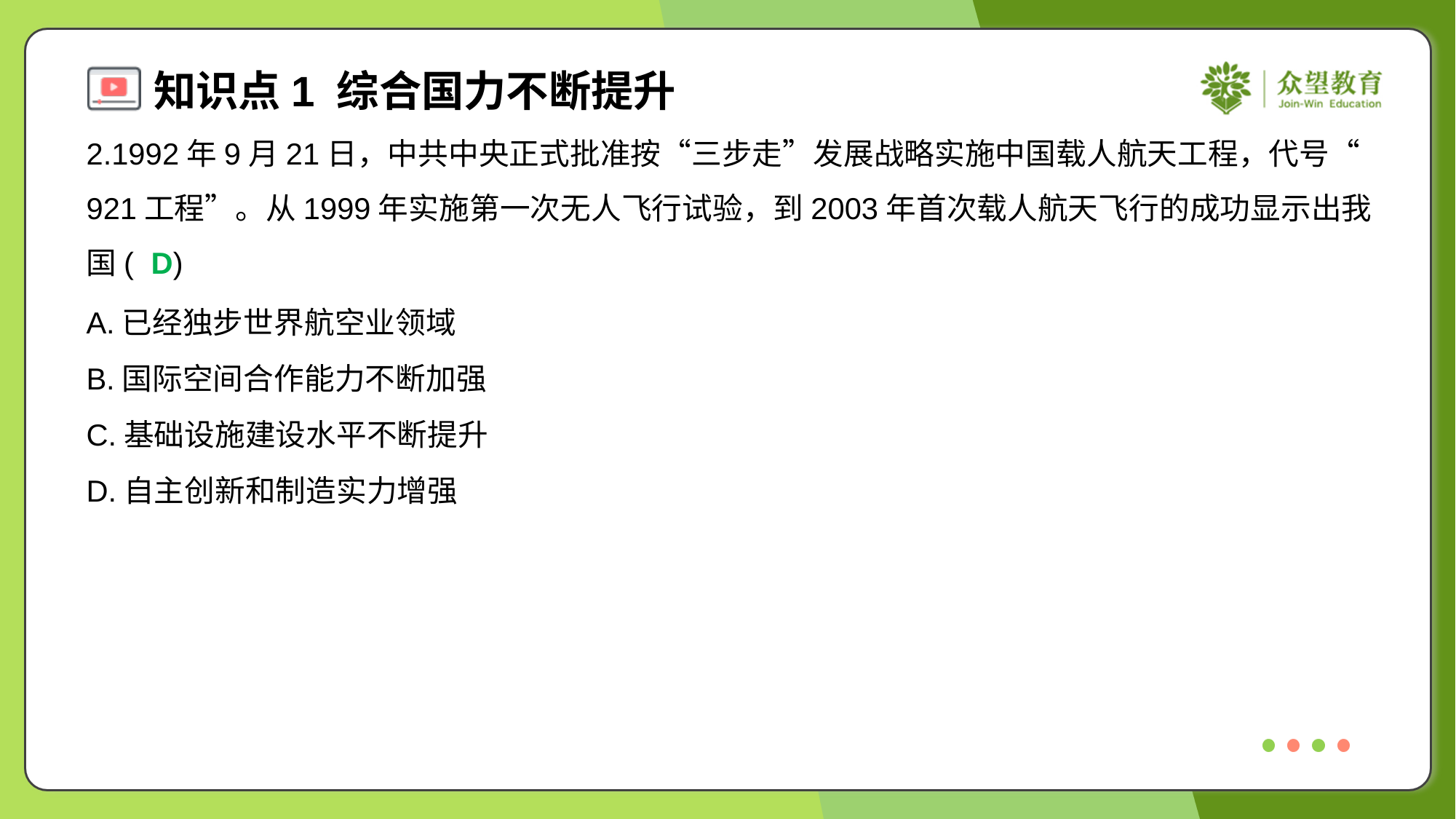

2.1992年9月21日，中共中央正式批准按“三步走”发展战略实施中国载人航天工程，代号“
921工程”。从1999年实施第一次无人飞行试验，到2003年首次载人航天飞行的成功显示出我
国(     )
D
A.已经独步世界航空业领域
B.国际空间合作能力不断加强
C.基础设施建设水平不断提升
D.自主创新和制造实力增强